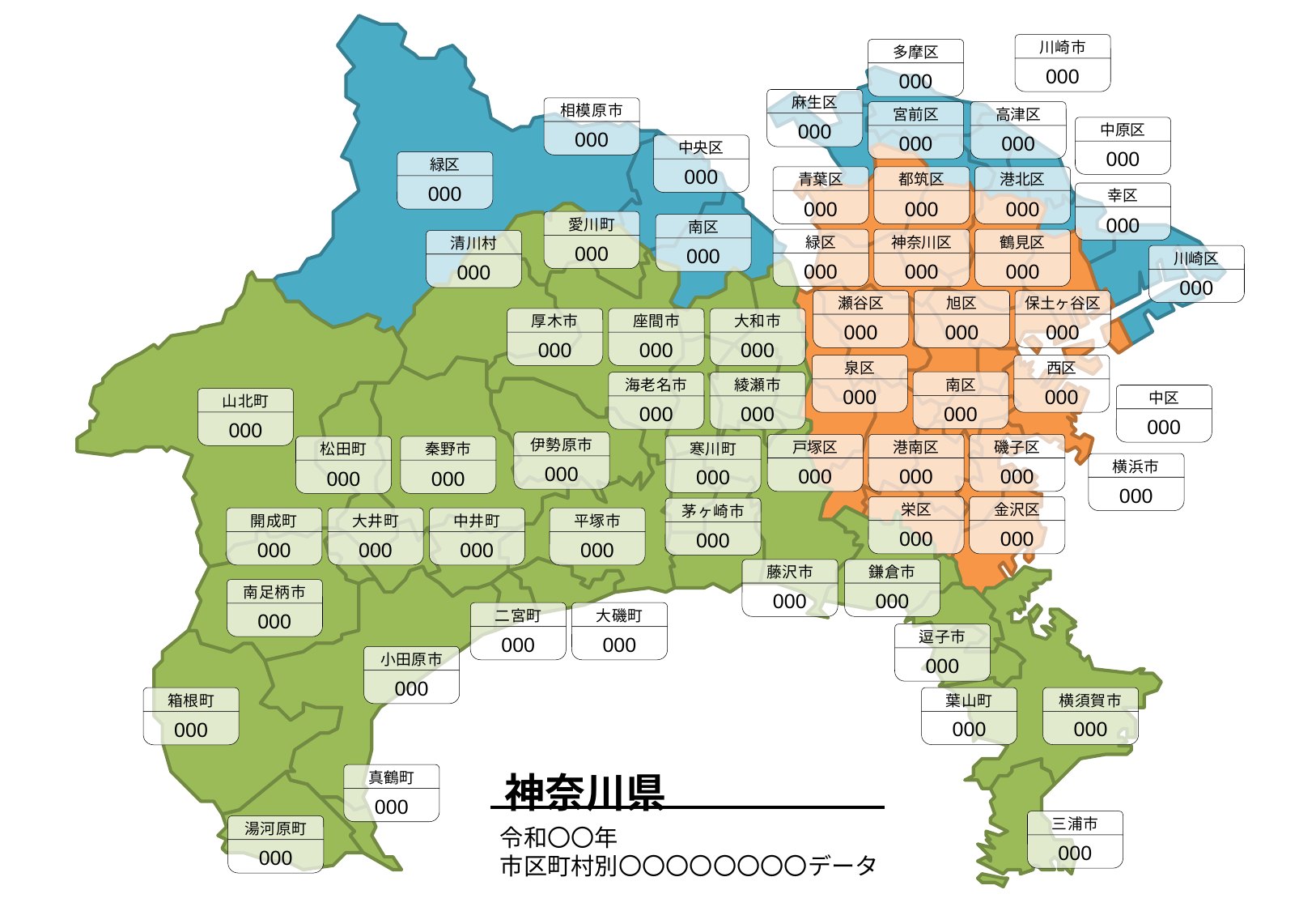

川崎市
000
多摩区
000
麻生区
000
相模原市
000
宮前区
000
高津区
000
中原区
000
中央区
000
緑区
000
青葉区
000
都筑区
000
港北区
000
幸区
000
愛川町
000
南区
000
緑区
000
神奈川区
000
鶴見区
000
清川村
000
川崎区
000
瀬谷区
000
旭区
000
保土ヶ谷区
000
厚木市
000
座間市
000
大和市
000
泉区
000
西区
000
南区
000
海老名市
000
綾瀬市
000
中区
000
山北町
000
伊勢原市
000
戸塚区
000
港南区
000
磯子区
000
寒川町
000
松田町
000
秦野市
000
横浜市
000
栄区
000
金沢区
000
茅ヶ崎市
000
開成町
000
大井町
000
中井町
000
平塚市
000
藤沢市
000
鎌倉市
000
南足柄市
000
二宮町
000
大磯町
000
逗子市
000
小田原市
000
葉山町
000
横須賀市
000
箱根町
000
神奈川県
真鶴町
000
三浦市
000
湯河原町
000
令和〇〇年
市区町村別〇〇〇〇〇〇〇〇データ